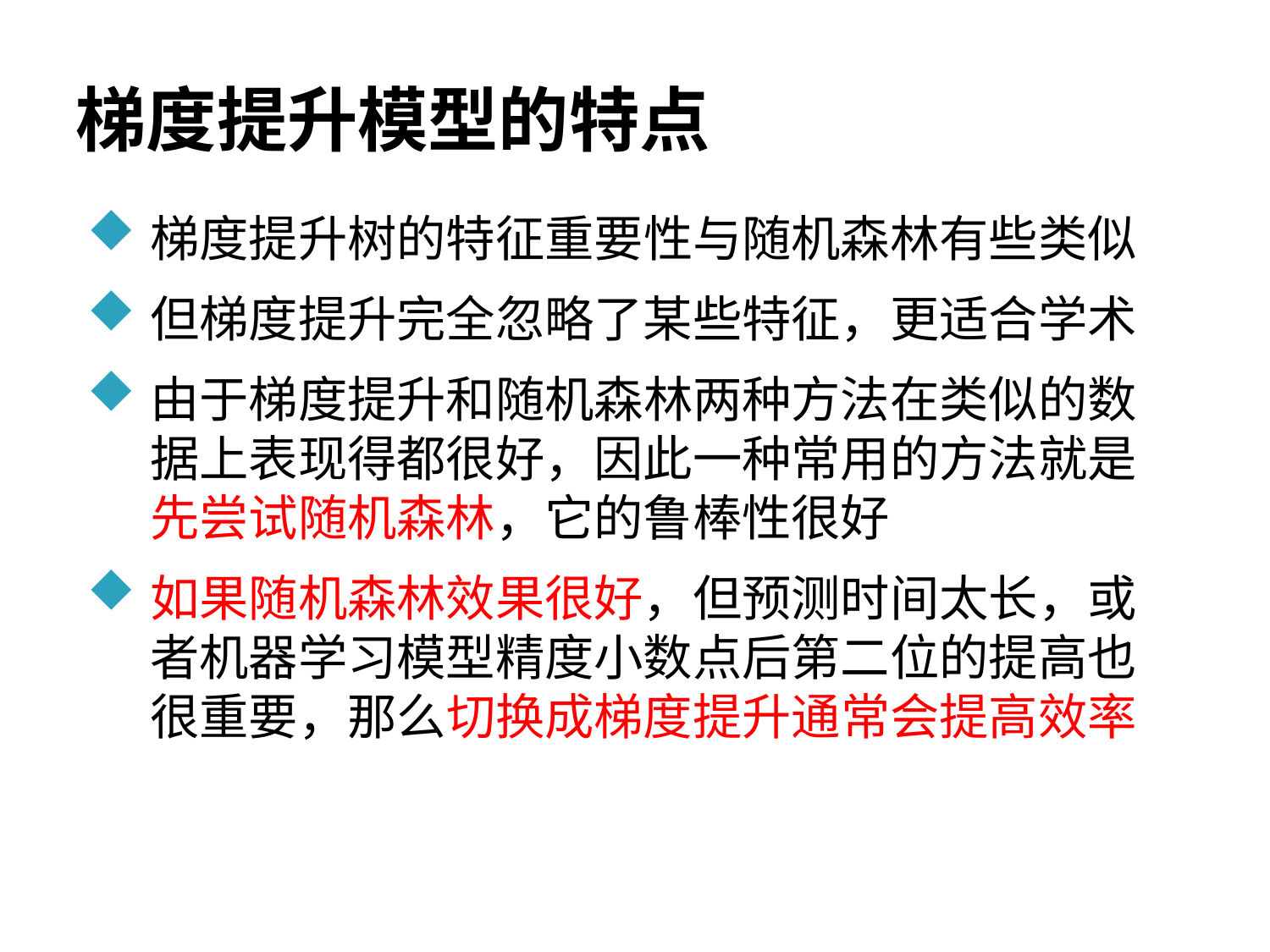

# 梯度提升模型的特点
梯度提升树的特征重要性与随机森林有些类似
但梯度提升完全忽略了某些特征，更适合学术
由于梯度提升和随机森林两种方法在类似的数据上表现得都很好，因此一种常用的方法就是先尝试随机森林，它的鲁棒性很好
如果随机森林效果很好，但预测时间太长，或者机器学习模型精度小数点后第二位的提高也很重要，那么切换成梯度提升通常会提高效率